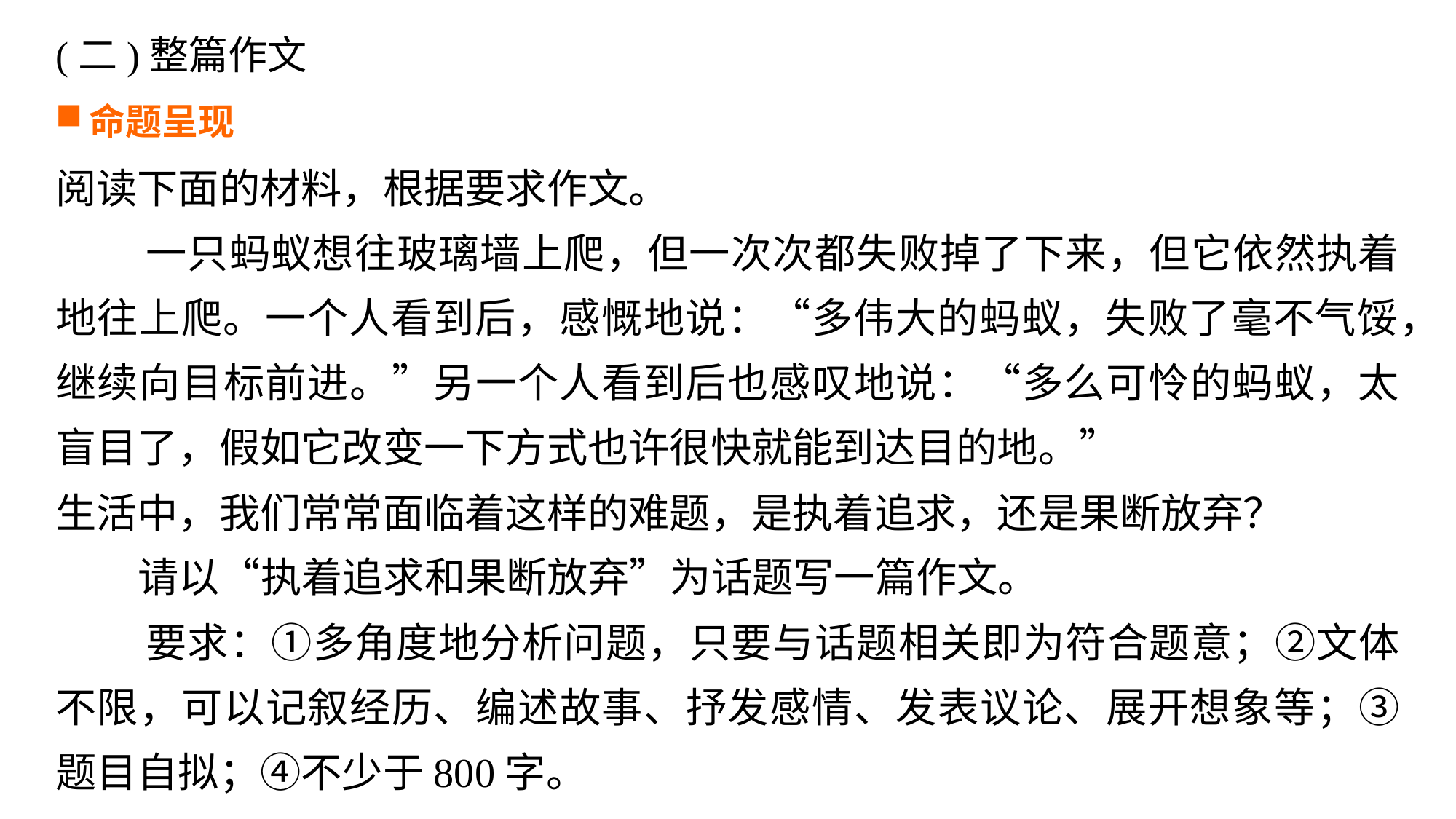

(二)整篇作文
命题呈现
阅读下面的材料，根据要求作文。
        一只蚂蚁想往玻璃墙上爬，但一次次都失败掉了下来，但它依然执着地往上爬。一个人看到后，感慨地说：“多伟大的蚂蚁，失败了毫不气馁，继续向目标前进。”另一个人看到后也感叹地说：“多么可怜的蚂蚁，太盲目了，假如它改变一下方式也许很快就能到达目的地。”
生活中，我们常常面临着这样的难题，是执着追求，还是果断放弃？
        请以“执着追求和果断放弃”为话题写一篇作文。
        要求：①多角度地分析问题，只要与话题相关即为符合题意；②文体不限，可以记叙经历、编述故事、抒发感情、发表议论、展开想象等；③题目自拟；④不少于800字。